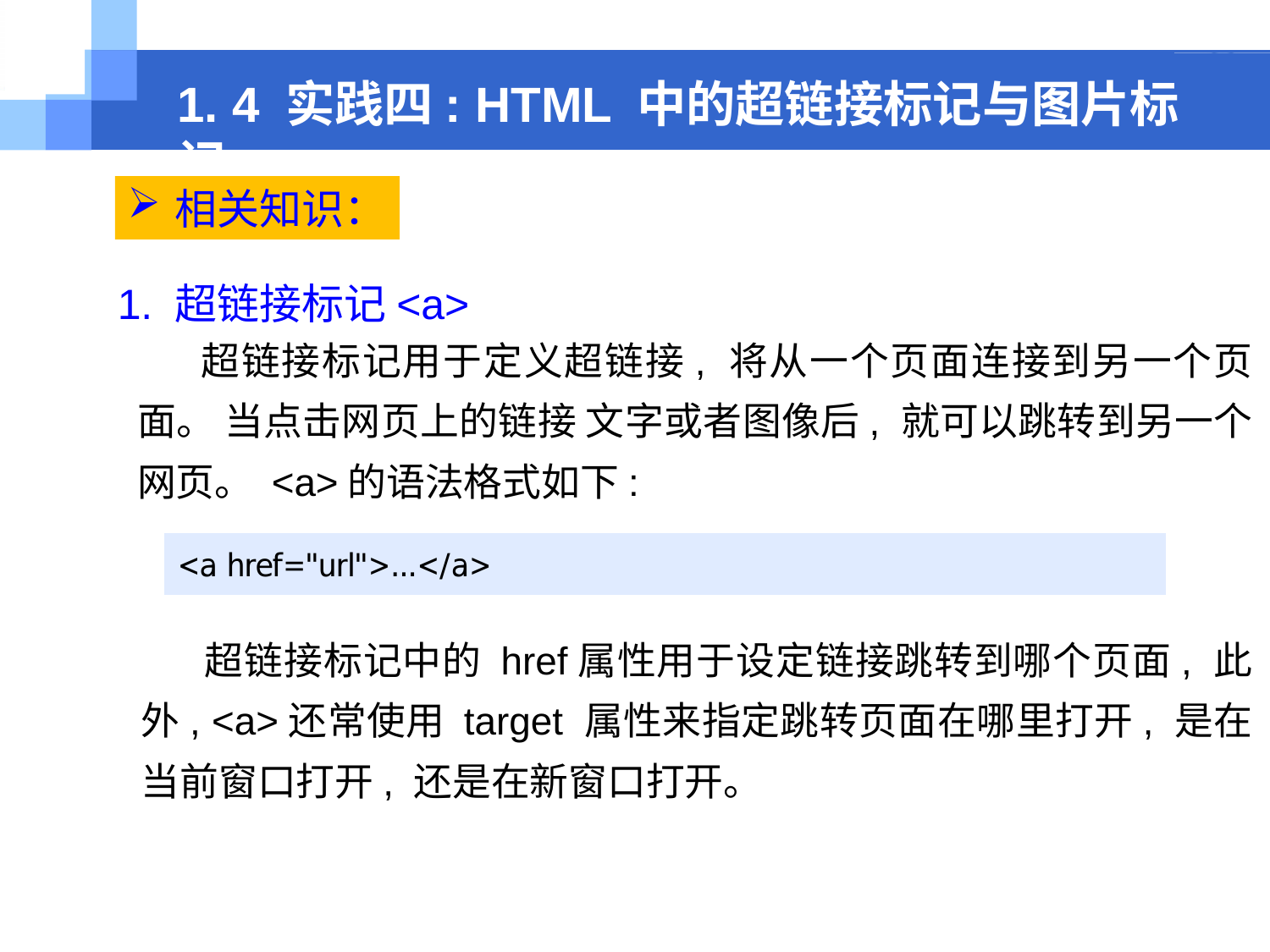

1. 4 实践四: HTML 中的超链接标记与图片标记
相关知识：
1. 超链接标记<a>
超链接标记用于定义超链接, 将从一个页面连接到另一个页面。 当点击网页上的链接 文字或者图像后, 就可以跳转到另一个网页。 <a>的语法格式如下:
<a href="url">…</a>
超链接标记中的 href属性用于设定链接跳转到哪个页面, 此外, <a>还常使用 target 属性来指定跳转页面在哪里打开, 是在当前窗口打开, 还是在新窗口打开。